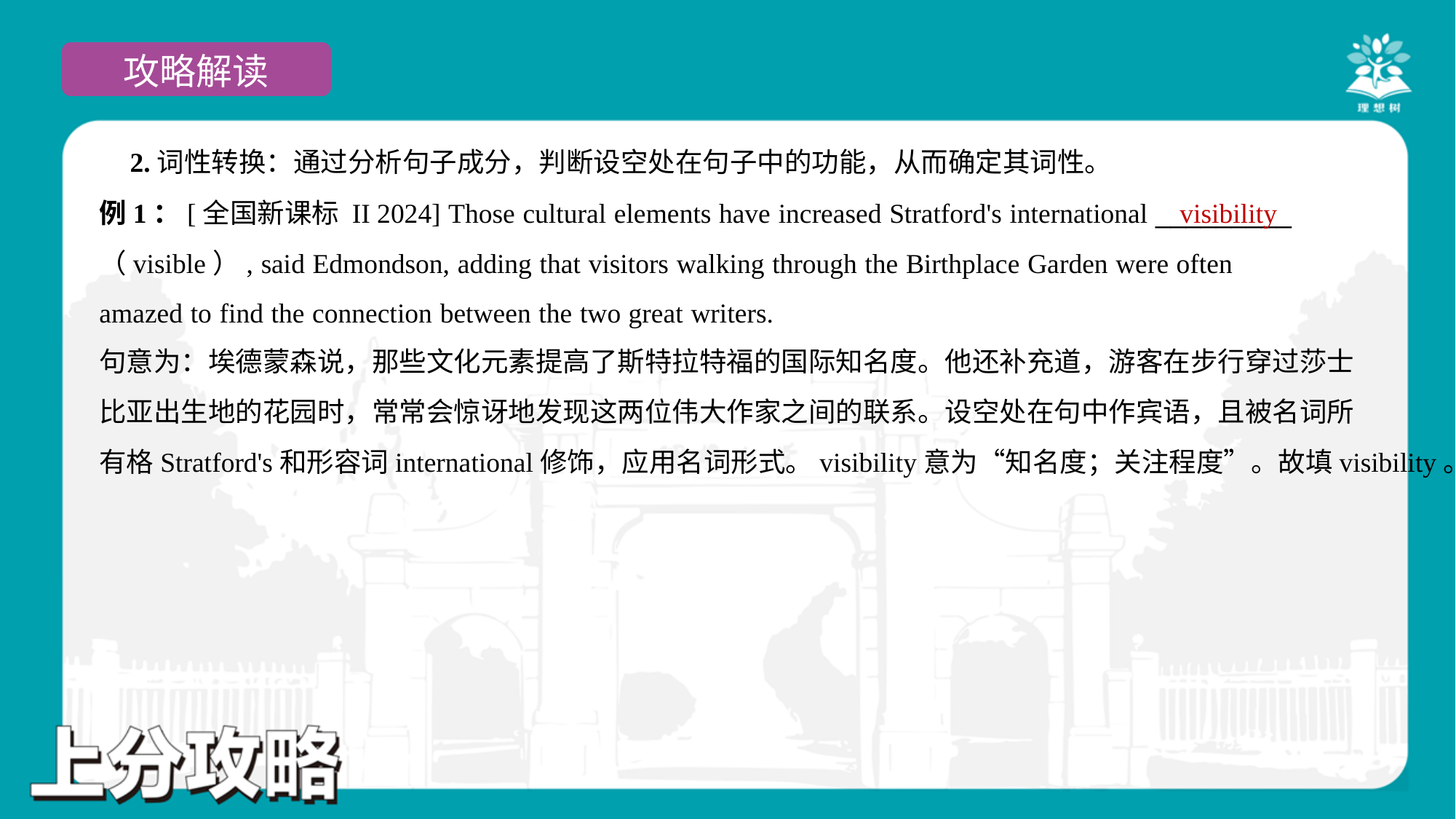

2.词性转换：通过分析句子成分，判断设空处在句子中的功能，从而确定其词性。
例1：[全国新课标 II 2024] Those cultural elements have increased Stratford's international _________
（visible）, said Edmondson, adding that visitors walking through the Birthplace Garden were often
amazed to find the connection between the two great writers.
visibility
句意为：埃德蒙森说，那些文化元素提高了斯特拉特福的国际知名度。他还补充道，游客在步行穿过莎士
比亚出生地的花园时，常常会惊讶地发现这两位伟大作家之间的联系。设空处在句中作宾语，且被名词所
有格Stratford's和形容词international修饰，应用名词形式。visibility意为“知名度；关注程度”。故填visibility。